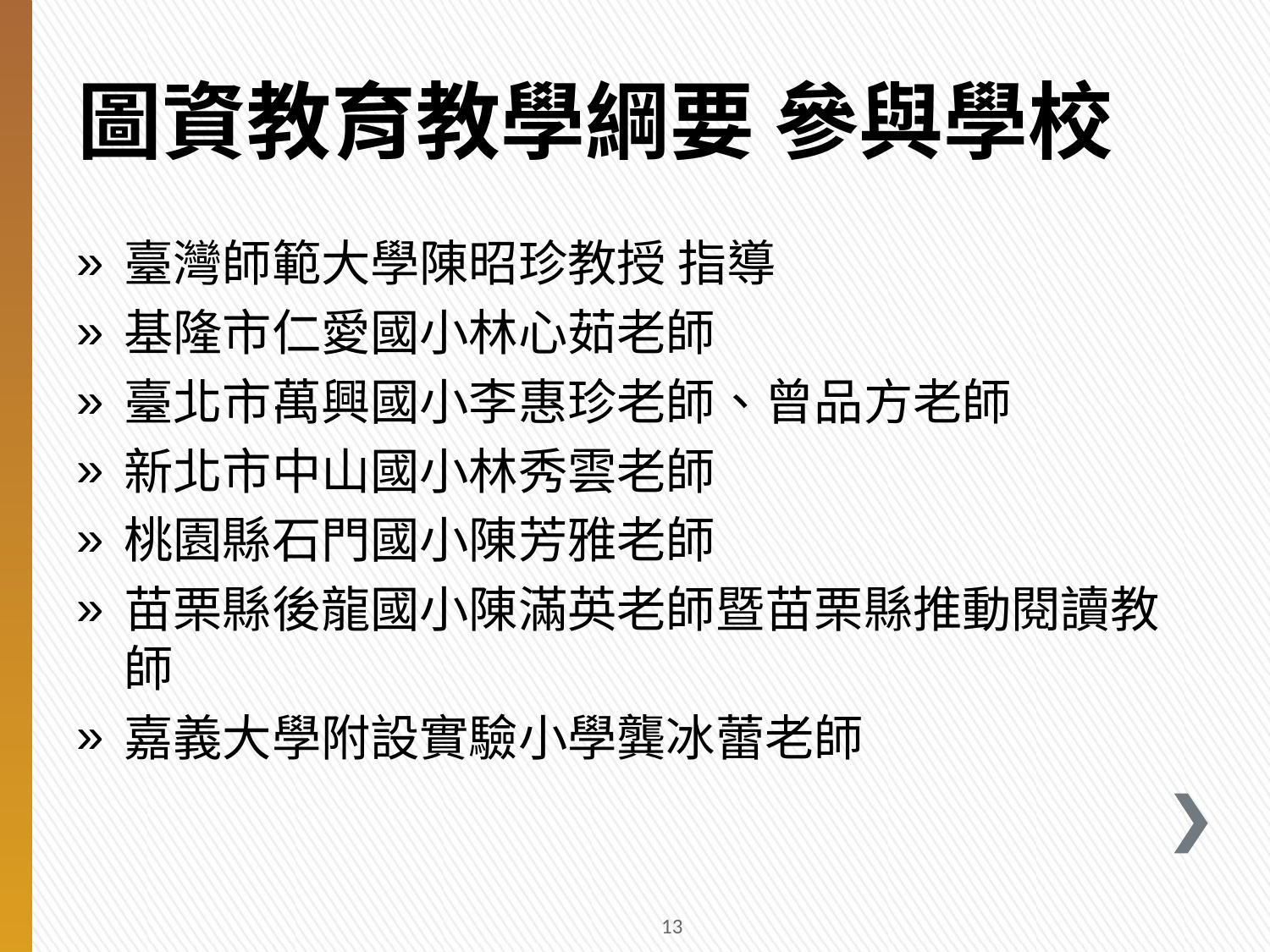

# 圖資教育教學綱要 參與學校
臺灣師範大學陳昭珍教授 指導
基隆市仁愛國小林心茹老師
臺北市萬興國小李惠珍老師、曾品方老師
新北市中山國小林秀雲老師
桃園縣石門國小陳芳雅老師
苗栗縣後龍國小陳滿英老師暨苗栗縣推動閱讀教師
嘉義大學附設實驗小學龔冰蕾老師
13